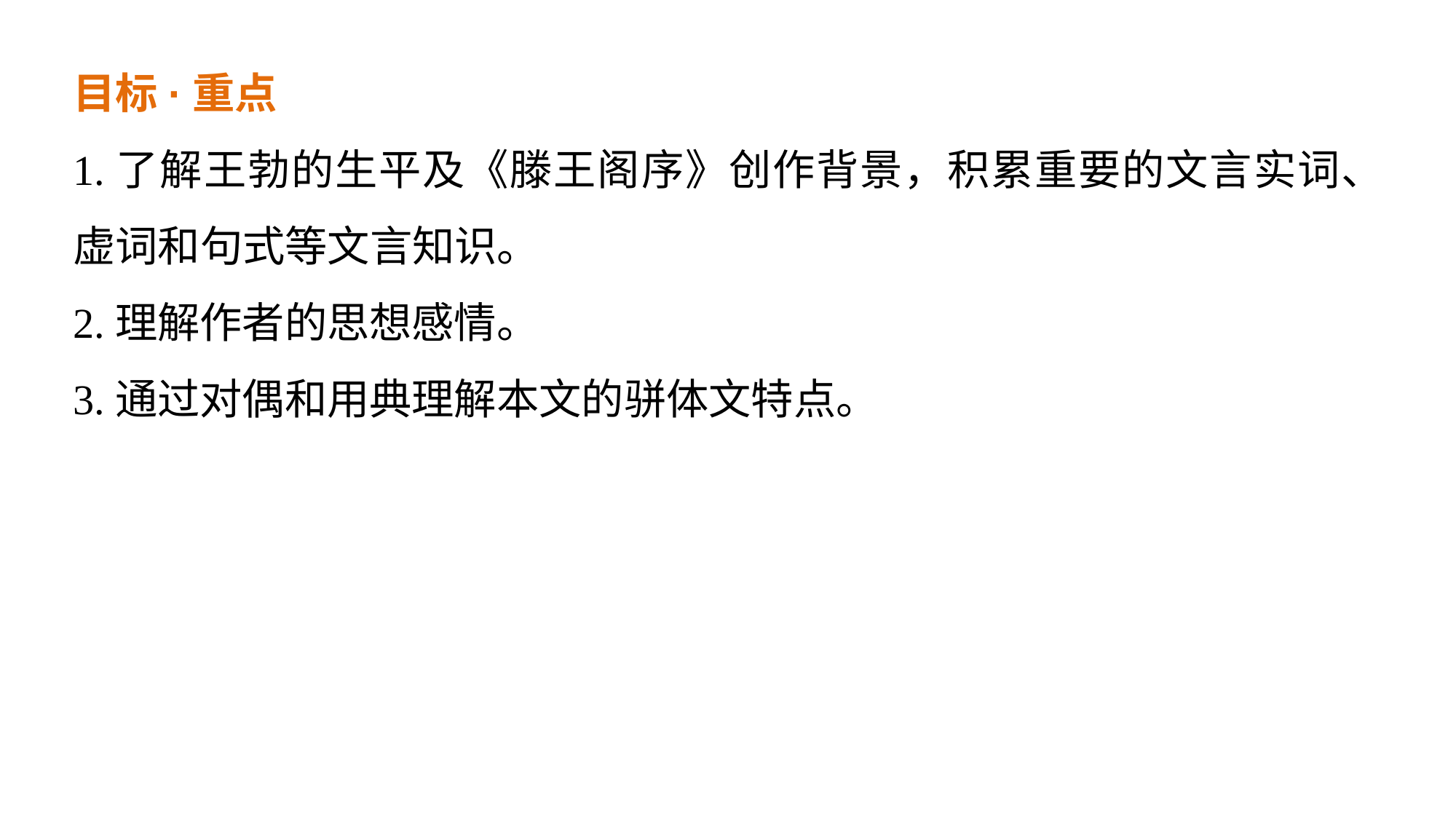

目标·重点
1.了解王勃的生平及《滕王阁序》创作背景，积累重要的文言实词、虚词和句式等文言知识。
2.理解作者的思想感情。
3.通过对偶和用典理解本文的骈体文特点。